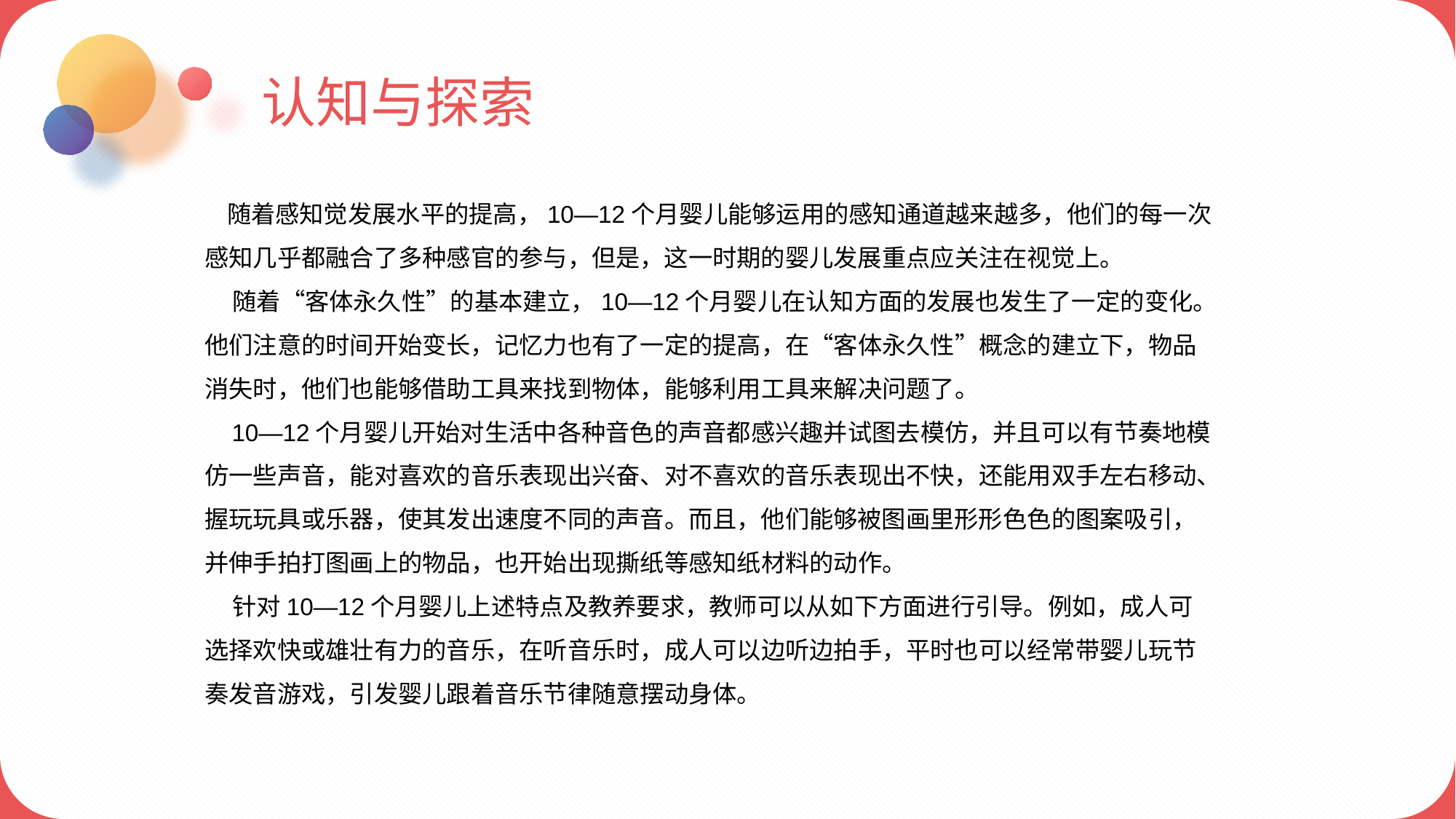

认知与探索
   随着感知觉发展水平的提高，10—12个月婴儿能够运用的感知通道越来越多，他们的每一次感知几乎都融合了多种感官的参与，但是，这一时期的婴儿发展重点应关注在视觉上。
    随着“客体永久性”的基本建立，10—12个月婴儿在认知方面的发展也发生了一定的变化。他们注意的时间开始变长，记忆力也有了一定的提高，在“客体永久性”概念的建立下，物品消失时，他们也能够借助工具来找到物体，能够利用工具来解决问题了。
    10—12个月婴儿开始对生活中各种音色的声音都感兴趣并试图去模仿，并且可以有节奏地模仿一些声音，能对喜欢的音乐表现出兴奋、对不喜欢的音乐表现出不快，还能用双手左右移动、握玩玩具或乐器，使其发出速度不同的声音。而且，他们能够被图画里形形色色的图案吸引，并伸手拍打图画上的物品，也开始出现撕纸等感知纸材料的动作。
    针对10—12个月婴儿上述特点及教养要求，教师可以从如下方面进行引导。例如，成人可选择欢快或雄壮有力的音乐，在听音乐时，成人可以边听边拍手，平时也可以经常带婴儿玩节奏发音游戏，引发婴儿跟着音乐节律随意摆动身体。